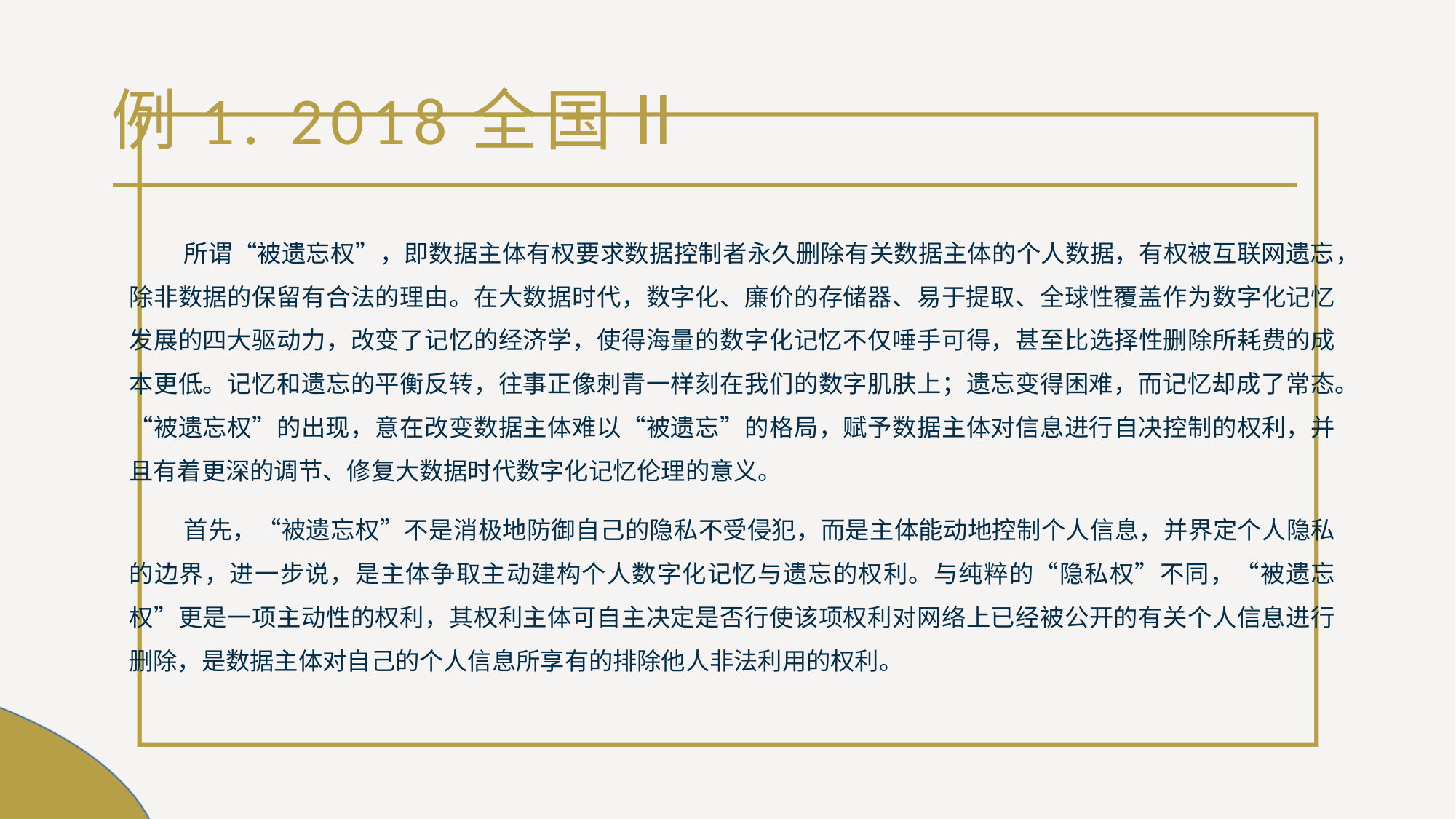

# 例1. 2018全国Ⅱ
所谓“被遗忘权”，即数据主体有权要求数据控制者永久删除有关数据主体的个人数据，有权被互联网遗忘，除非数据的保留有合法的理由。在大数据时代，数字化、廉价的存储器、易于提取、全球性覆盖作为数字化记忆发展的四大驱动力，改变了记忆的经济学，使得海量的数字化记忆不仅唾手可得，甚至比选择性删除所耗费的成本更低。记忆和遗忘的平衡反转，往事正像刺青一样刻在我们的数字肌肤上；遗忘变得困难，而记忆却成了常态。“被遗忘权”的出现，意在改变数据主体难以“被遗忘”的格局，赋予数据主体对信息进行自决控制的权利，并且有着更深的调节、修复大数据时代数字化记忆伦理的意义。
首先，“被遗忘权”不是消极地防御自己的隐私不受侵犯，而是主体能动地控制个人信息，并界定个人隐私的边界，进一步说，是主体争取主动建构个人数字化记忆与遗忘的权利。与纯粹的“隐私权”不同，“被遗忘权”更是一项主动性的权利，其权利主体可自主决定是否行使该项权利对网络上已经被公开的有关个人信息进行删除，是数据主体对自己的个人信息所享有的排除他人非法利用的权利。